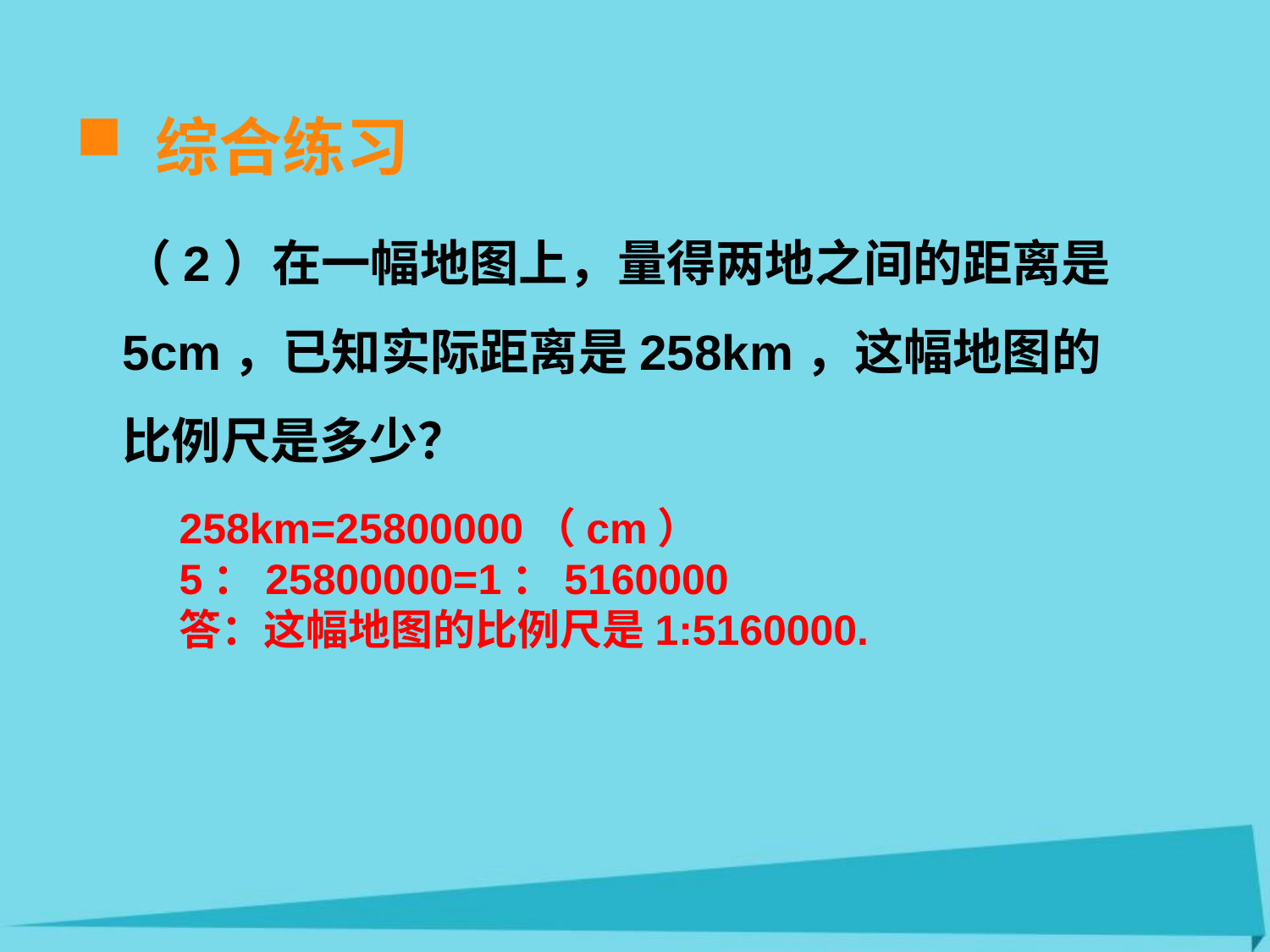

综合练习
（2）在一幅地图上，量得两地之间的距离是5cm，已知实际距离是258km，这幅地图的比例尺是多少？
258km=25800000（cm）
5：25800000=1：5160000
答：这幅地图的比例尺是1:5160000.